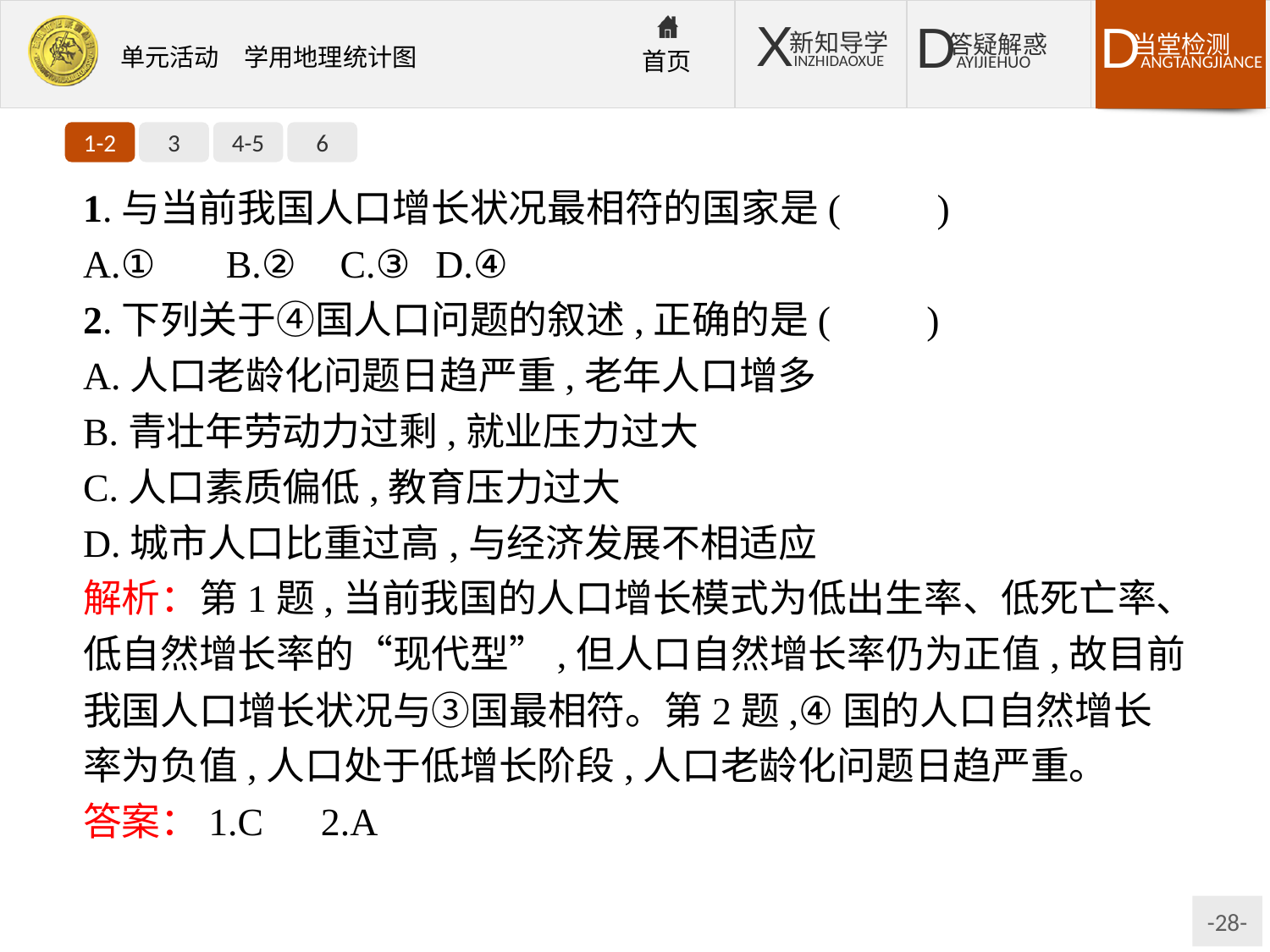

1-2
3
4-5
6
1.与当前我国人口增长状况最相符的国家是(　　)
A.①	B.②	C.③	D.④
2.下列关于④国人口问题的叙述,正确的是(　　)
A.人口老龄化问题日趋严重,老年人口增多
B.青壮年劳动力过剩,就业压力过大
C.人口素质偏低,教育压力过大
D.城市人口比重过高,与经济发展不相适应
解析：第1题,当前我国的人口增长模式为低出生率、低死亡率、低自然增长率的“现代型”,但人口自然增长率仍为正值,故目前我国人口增长状况与③国最相符。第2题,④国的人口自然增长率为负值,人口处于低增长阶段,人口老龄化问题日趋严重。
答案：1.C　2.A